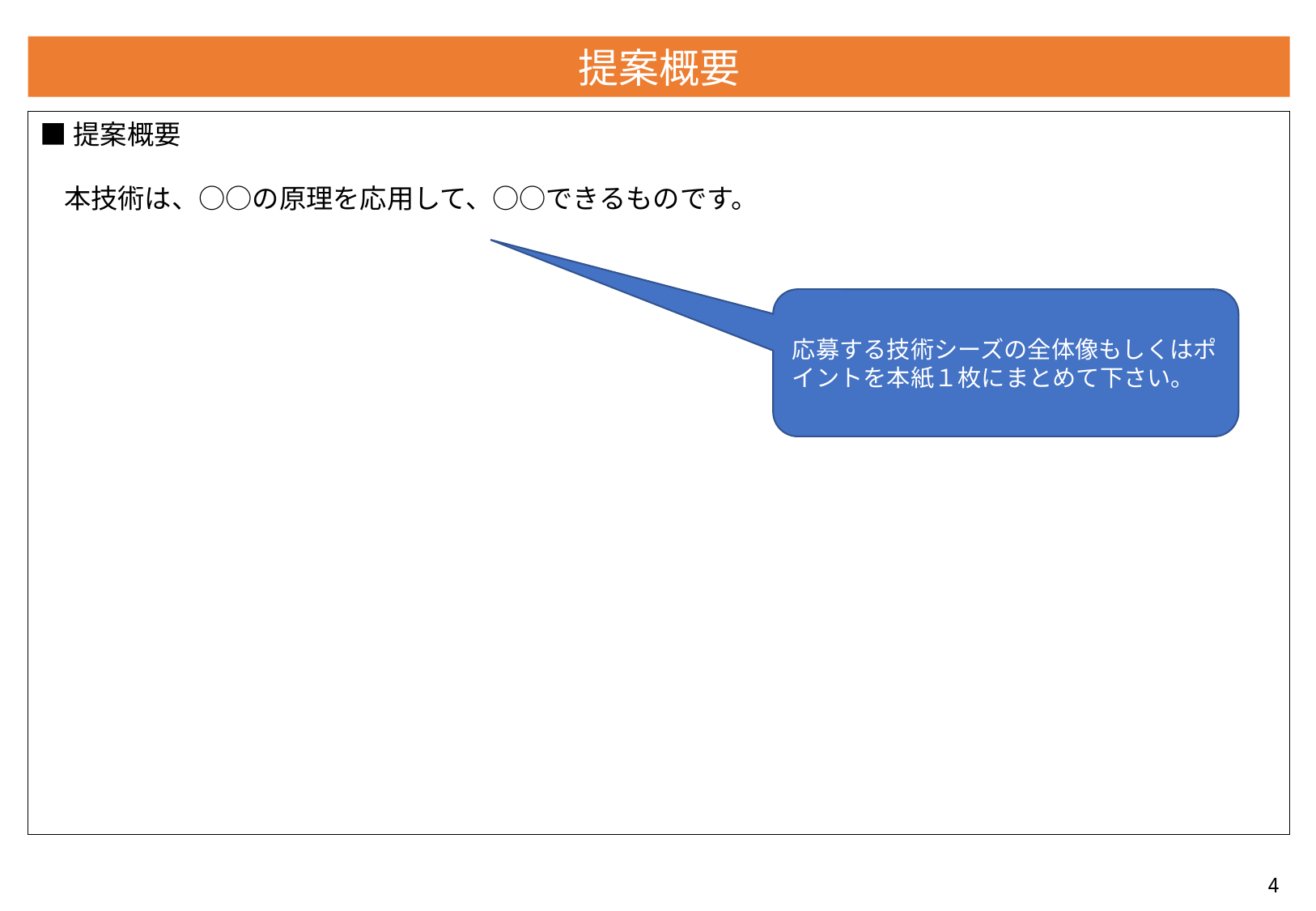

提案概要
■提案概要

本技術は、○○の原理を応用して、○○できるものです。

応募する技術シーズの全体像もしくはポイントを本紙１枚にまとめて下さい。
4